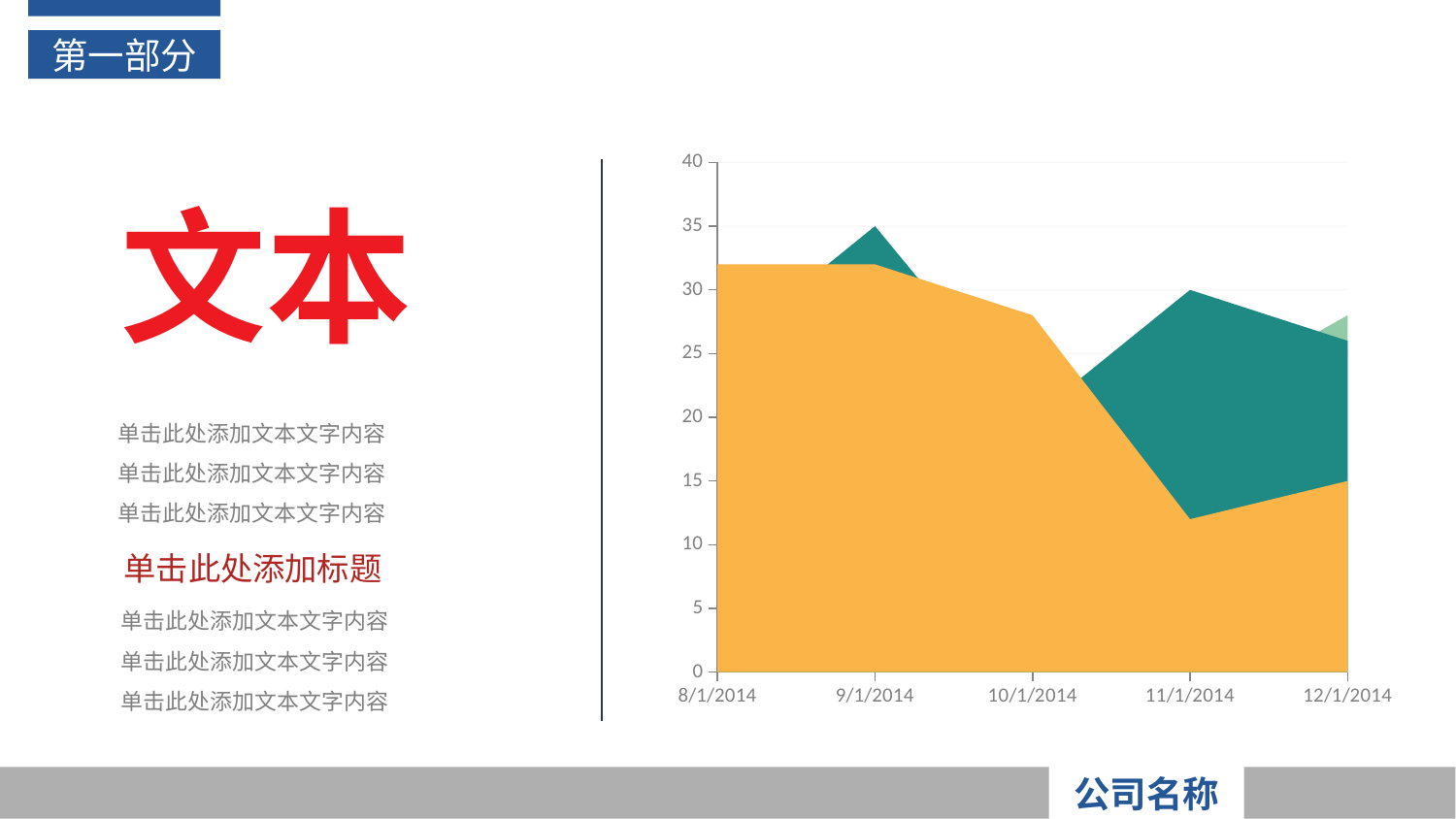

第一部分

### Chart

| Category | Series 1 | Series 12 | Series 2 |
|---|---|---|---|
| 41852 | 32.0 | 25.0 | 12.0 |
| 41883 | 32.0 | 35.0 | 12.0 |
| 41913 | 28.0 | 20.0 | 12.0 |
| 41944 | 12.0 | 30.0 | 21.0 |
| 41974 | 15.0 | 26.0 | 28.0 |
文本
单击此处添加文本文字内容
单击此处添加文本文字内容
单击此处添加文本文字内容
单击此处添加标题
单击此处添加文本文字内容
单击此处添加文本文字内容
单击此处添加文本文字内容
公司名称